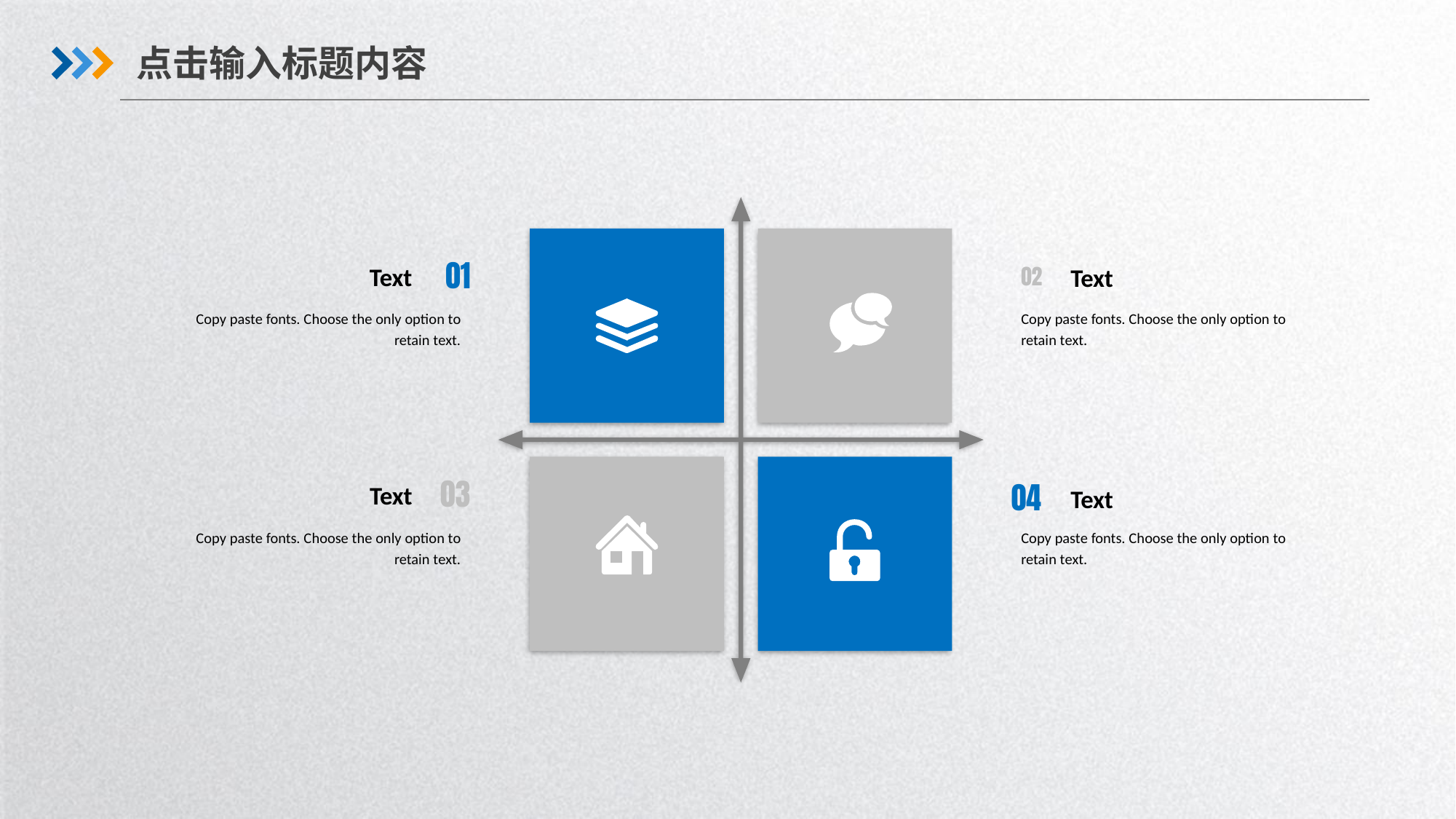

点击输入标题内容

01
Text
Text
02

Copy paste fonts. Choose the only option to retain text.
Copy paste fonts. Choose the only option to retain text.

03
Text
04
Text

Copy paste fonts. Choose the only option to retain text.
Copy paste fonts. Choose the only option to retain text.